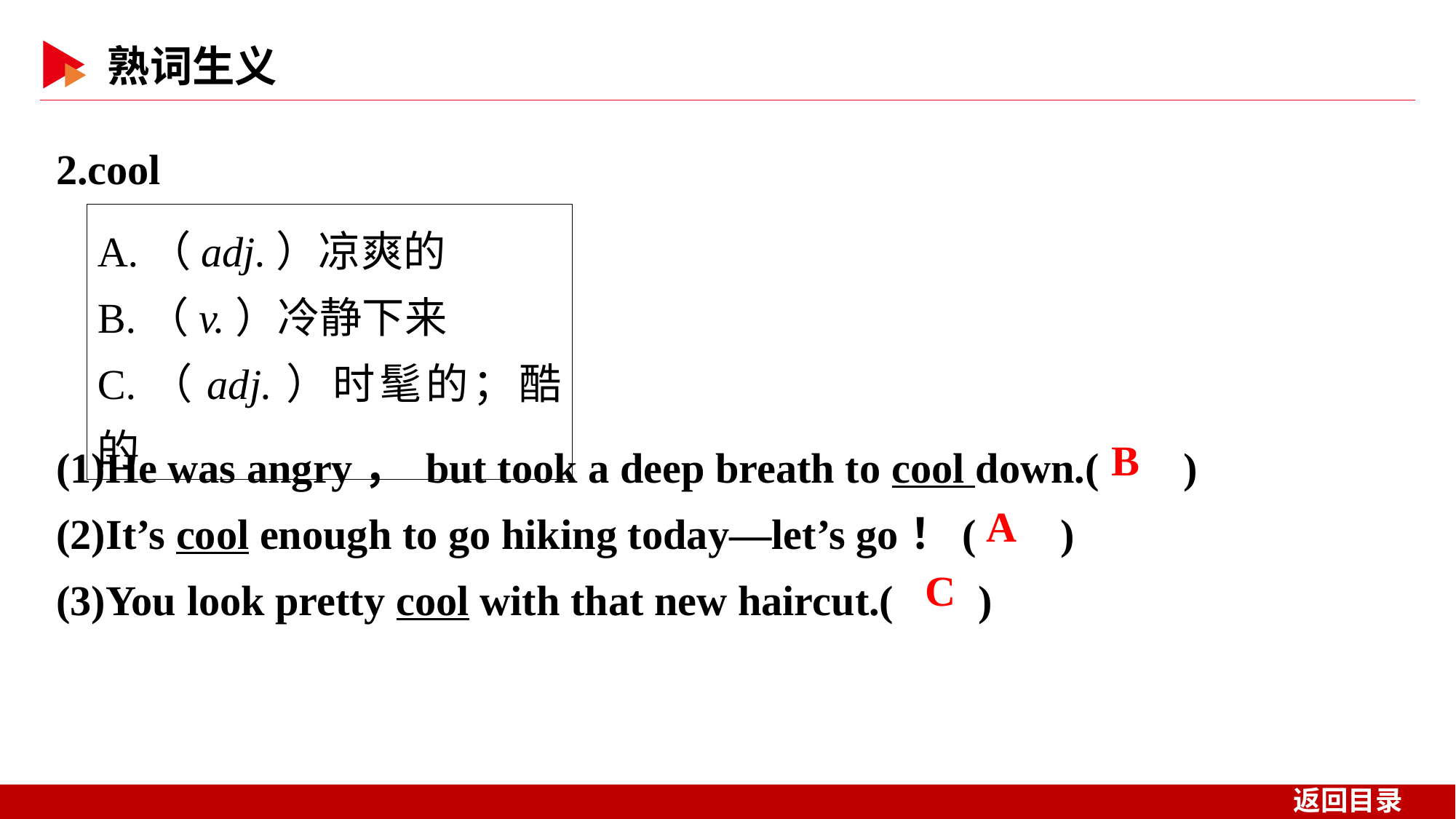

2.cool
A.（adj.）凉爽的
B.（v.）冷静下来
C.（adj.）时髦的；酷的
(1)He was angry， but took a deep breath to cool down.(        )
(2)It’s cool enough to go hiking today—let’s go！(        )
(3)You look pretty cool with that new haircut.(        )
   B
   A
   C